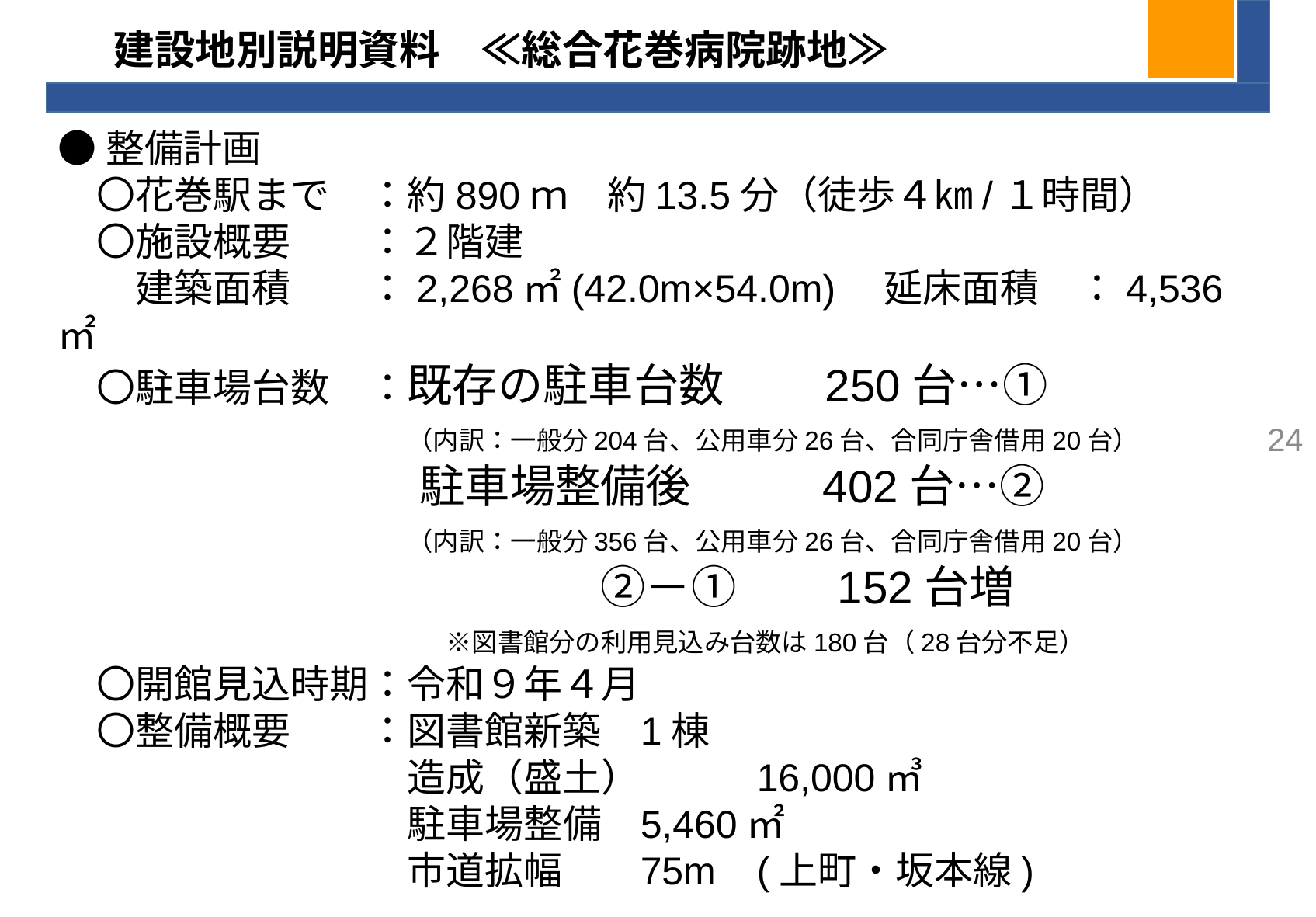

建設地別説明資料　≪総合花巻病院跡地≫
●整備計画
　〇花巻駅まで　：約890ｍ　約13.5分（徒歩４㎞/１時間）
　〇施設概要　　：２階建
　　建築面積　　：2,268㎡(42.0m×54.0m)　延床面積　：4,536㎡
　〇駐車場台数　：既存の駐車台数　　250台…①
　　　　　　　　　（内訳：一般分204台、公用車分26台、合同庁舎借用20台）
　　　　　　　　駐車場整備後   　　402台…②
　　　　　　　　　（内訳：一般分356台、公用車分26台、合同庁舎借用20台）
　　　　　　　　　　　　②－①　　152台増
　　　　　　　　　　※図書館分の利用見込み台数は180台（28台分不足）
　〇開館見込時期：令和９年４月　
　〇整備概要　　：図書館新築	1棟
　　　　　　　　　造成（盛土）	16,000㎥
　　　　　　　　　駐車場整備	5,460㎡
　　　　　　　　　市道拡幅	75m	(上町・坂本線)
24